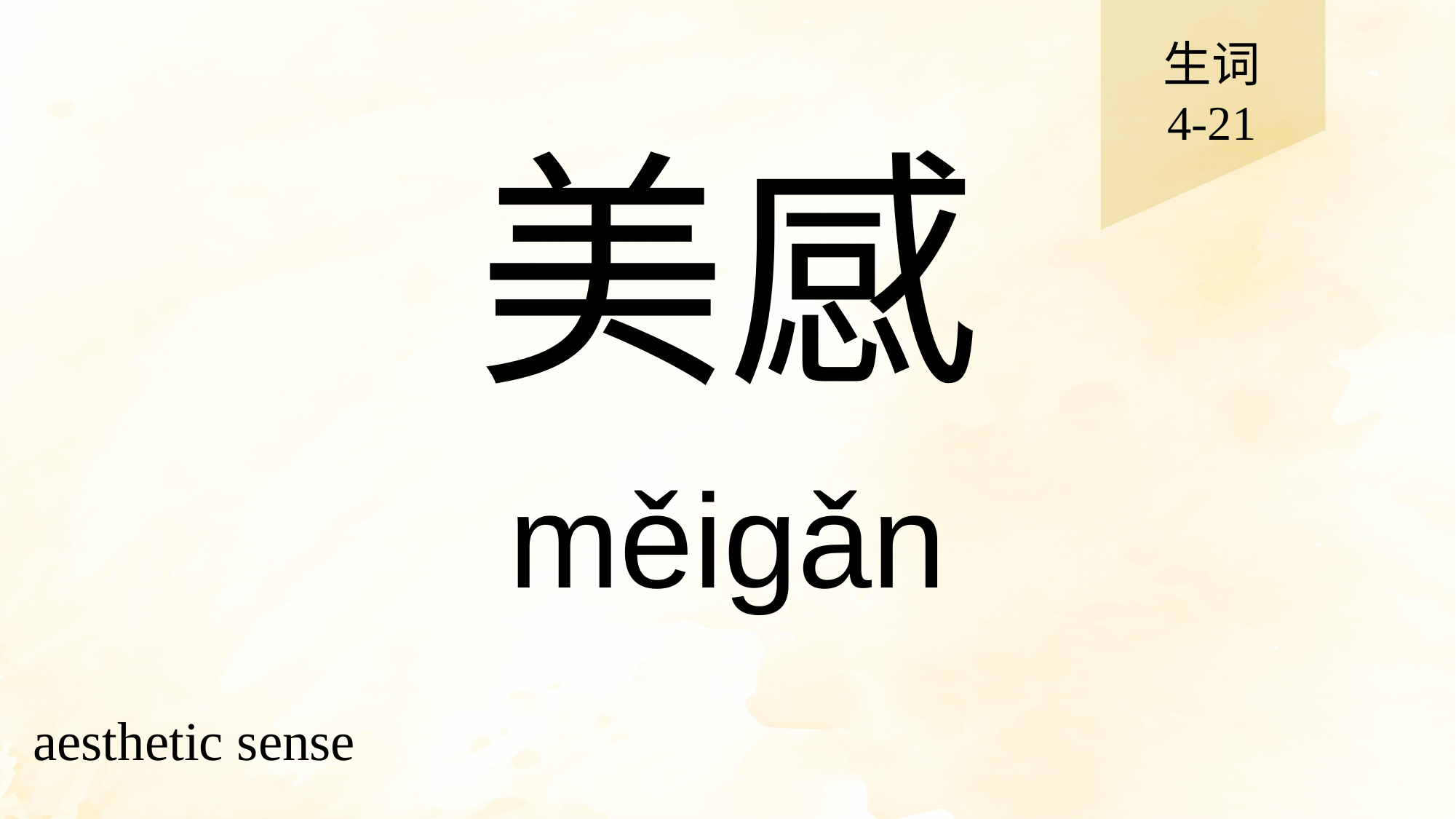

生词
4-21
# 美感
měigǎn
aesthetic sense